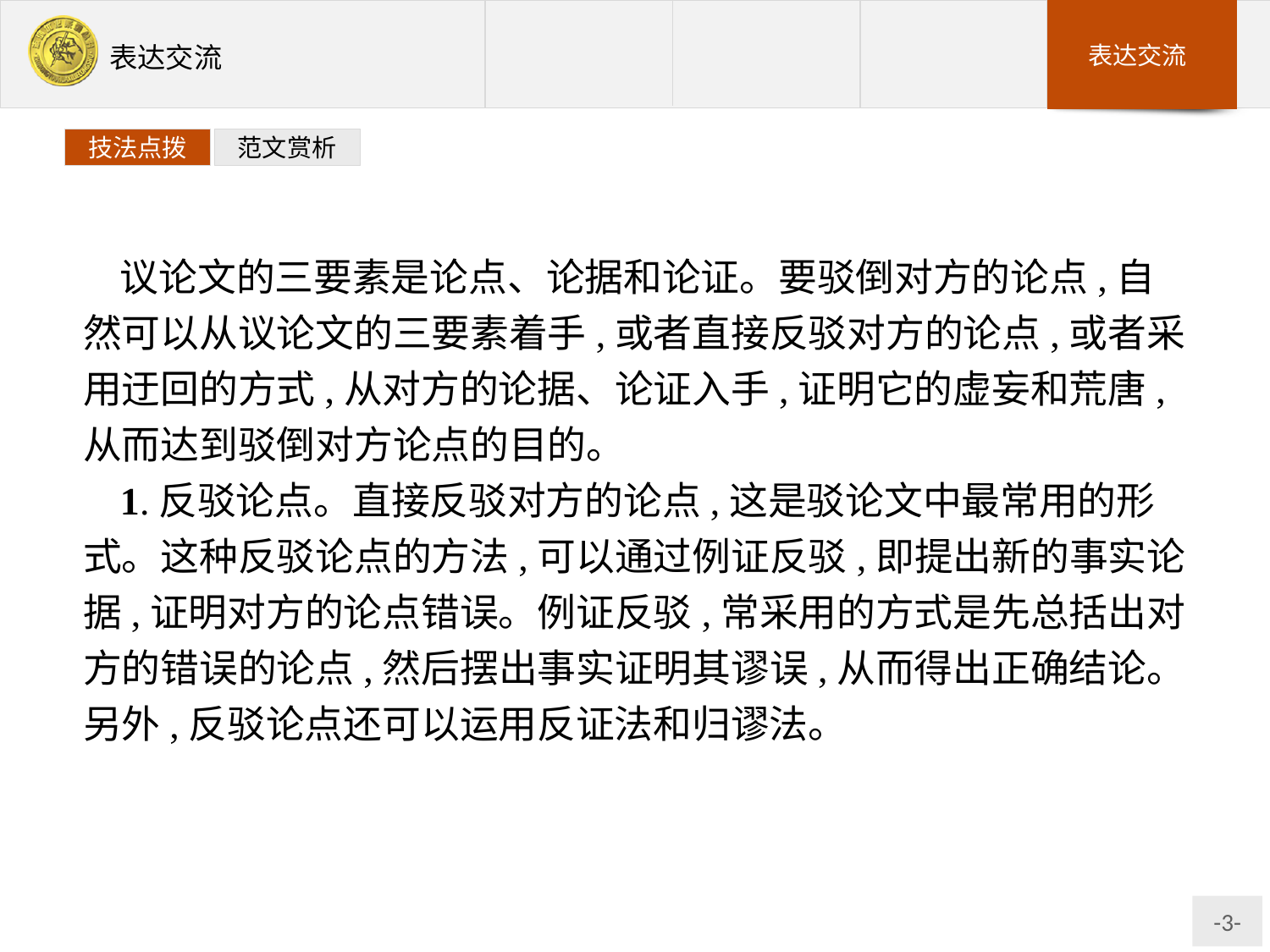

技法点拨
范文赏析
议论文的三要素是论点、论据和论证。要驳倒对方的论点,自然可以从议论文的三要素着手,或者直接反驳对方的论点,或者采用迂回的方式,从对方的论据、论证入手,证明它的虚妄和荒唐,从而达到驳倒对方论点的目的。
1.反驳论点。直接反驳对方的论点,这是驳论文中最常用的形式。这种反驳论点的方法,可以通过例证反驳,即提出新的事实论据,证明对方的论点错误。例证反驳,常采用的方式是先总括出对方的错误的论点,然后摆出事实证明其谬误,从而得出正确结论。另外,反驳论点还可以运用反证法和归谬法。